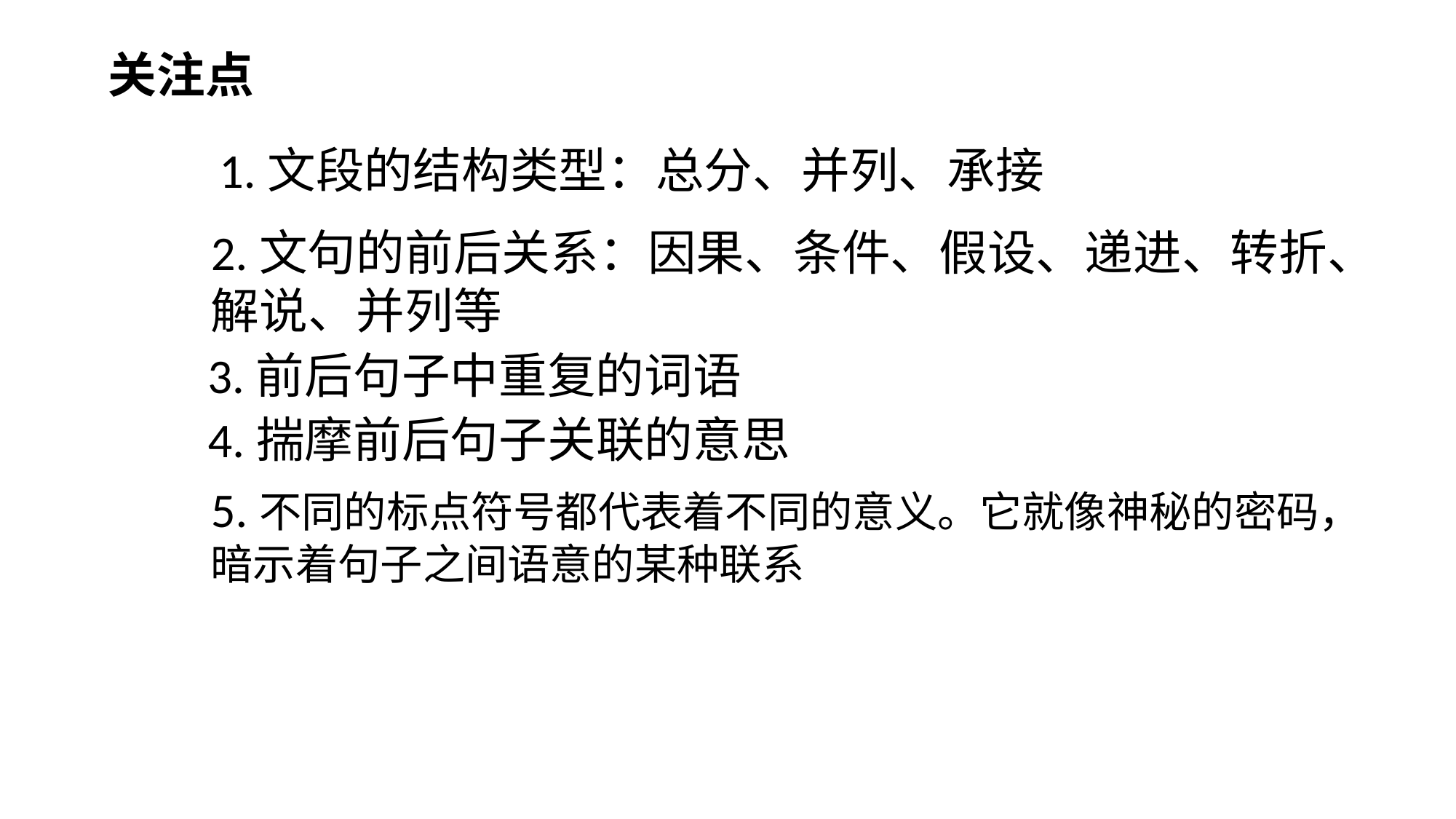

关注点
1.文段的结构类型：总分、并列、承接
2.文句的前后关系：因果、条件、假设、递进、转折、解说、并列等
3.前后句子中重复的词语
4.揣摩前后句子关联的意思
5.不同的标点符号都代表着不同的意义。它就像神秘的密码，暗示着句子之间语意的某种联系